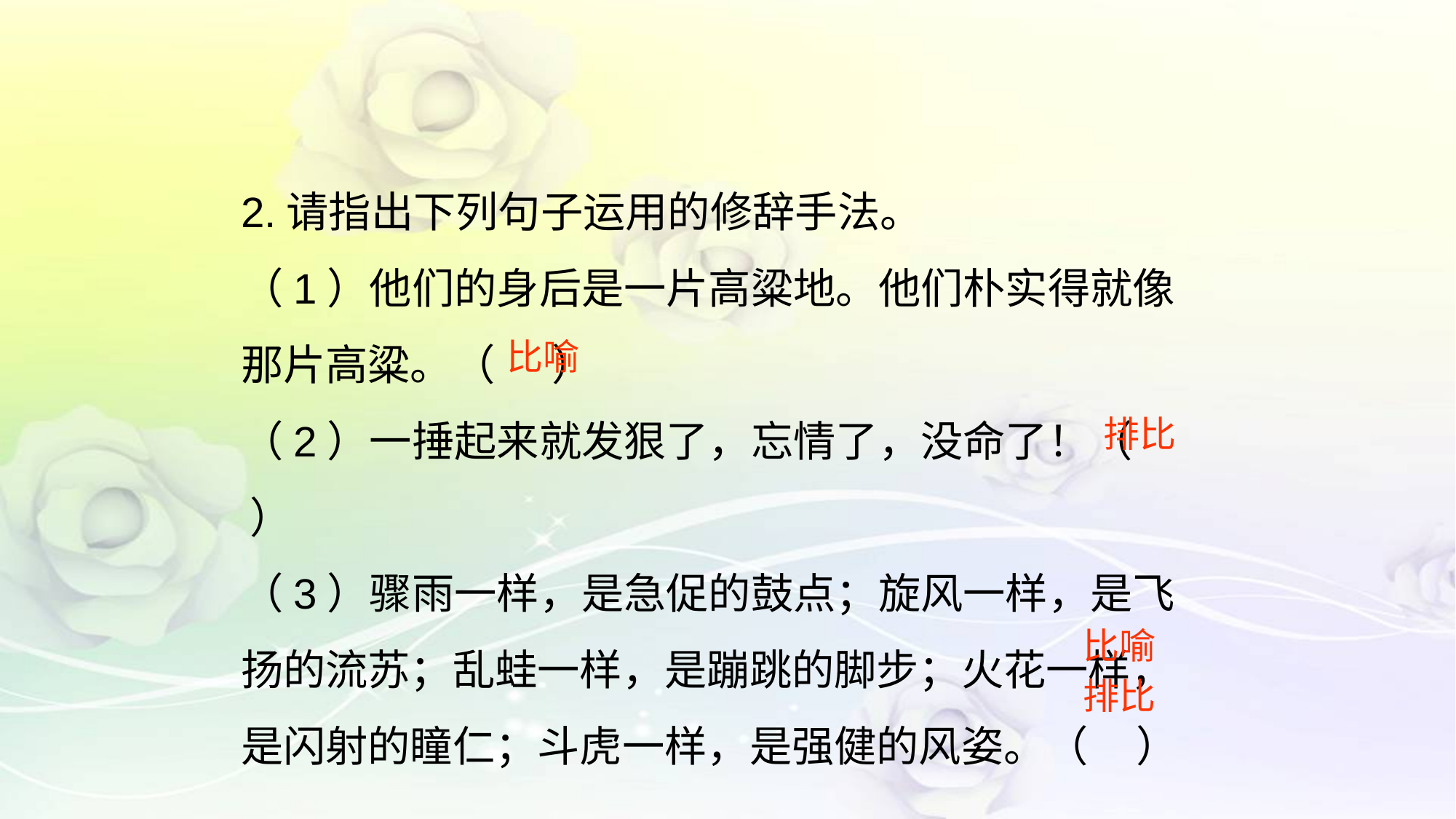

2.请指出下列句子运用的修辞手法。
（1）他们的身后是一片高粱地。他们朴实得就像那片高粱。（      ）
（2）一捶起来就发狠了，忘情了，没命了！（     ）
（3）骤雨一样，是急促的鼓点；旋风一样，是飞扬的流苏；乱蛙一样，是蹦跳的脚步；火花一样，是闪射的瞳仁；斗虎一样，是强健的风姿。（     ）
比喻
排比
比喻
排比